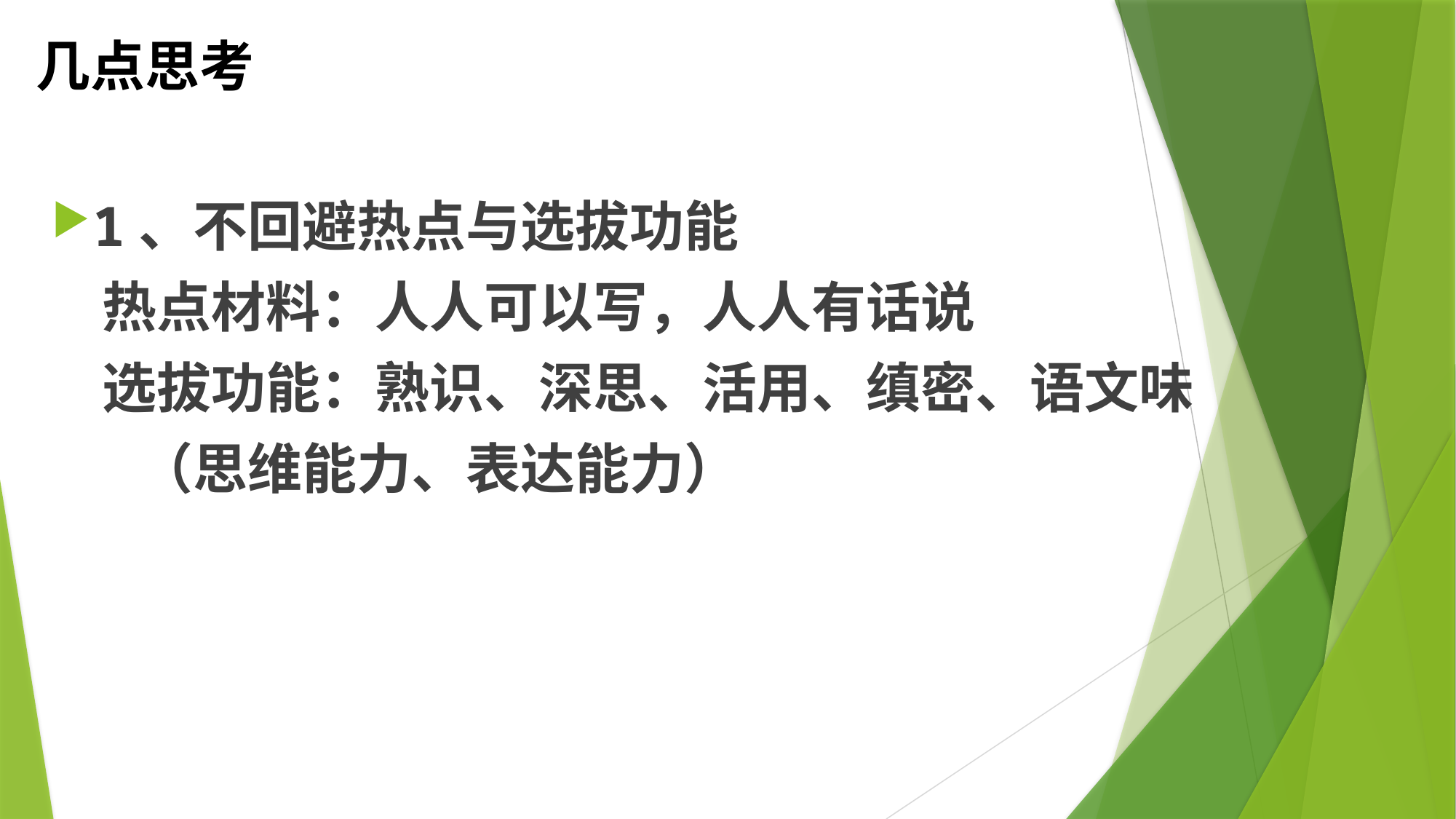

# 几点思考
1、不回避热点与选拔功能
   热点材料：人人可以写，人人有话说
   选拔功能：熟识、深思、活用、缜密、语文味
      （思维能力、表达能力）